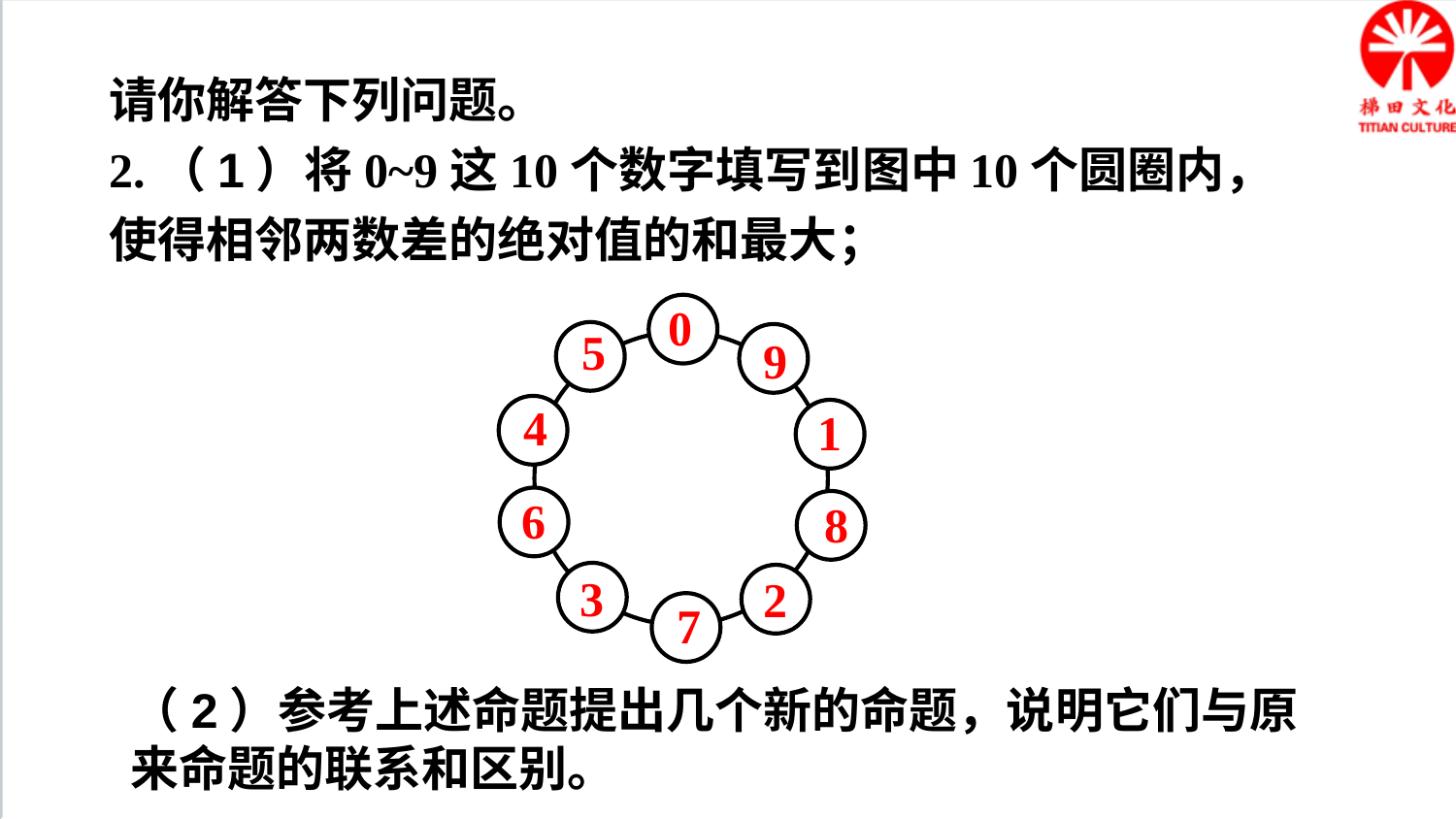

请你解答下列问题。
2.（1）将0~9这10个数字填写到图中10个圆圈内，使得相邻两数差的绝对值的和最大；
0

5
9
4
1
6
8
3
2
7
（2）参考上述命题提出几个新的命题，说明它们与原来命题的联系和区别。